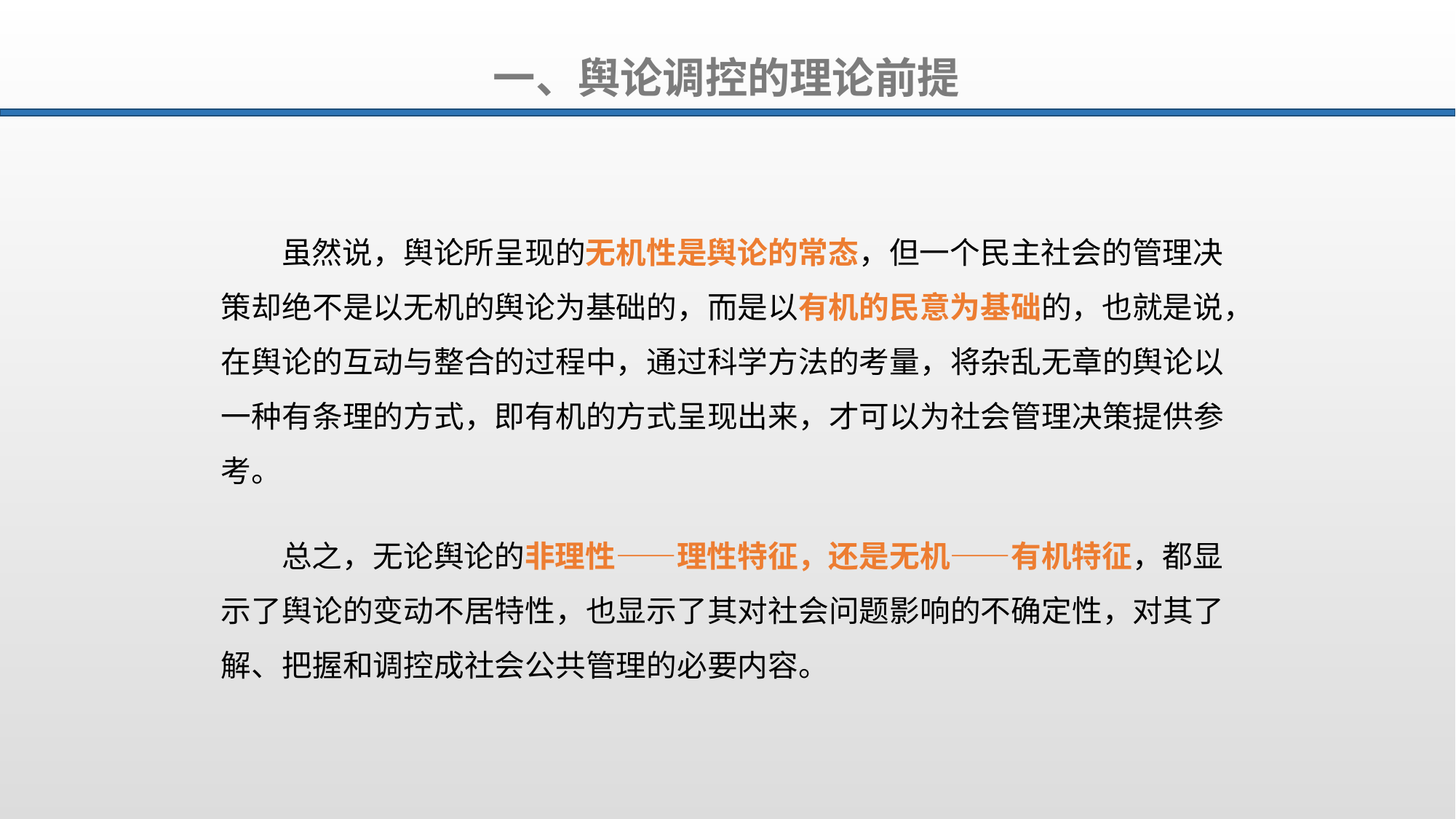

一、舆论调控的理论前提

虽然说，舆论所呈现的无机性是舆论的常态，但一个民主社会的管理决策却绝不是以无机的舆论为基础的，而是以有机的民意为基础的，也就是说，在舆论的互动与整合的过程中，通过科学方法的考量，将杂乱无章的舆论以一种有条理的方式，即有机的方式呈现出来，才可以为社会管理决策提供参考。
总之，无论舆论的非理性——理性特征，还是无机——有机特征，都显示了舆论的变动不居特性，也显示了其对社会问题影响的不确定性，对其了解、把握和调控成社会公共管理的必要内容。